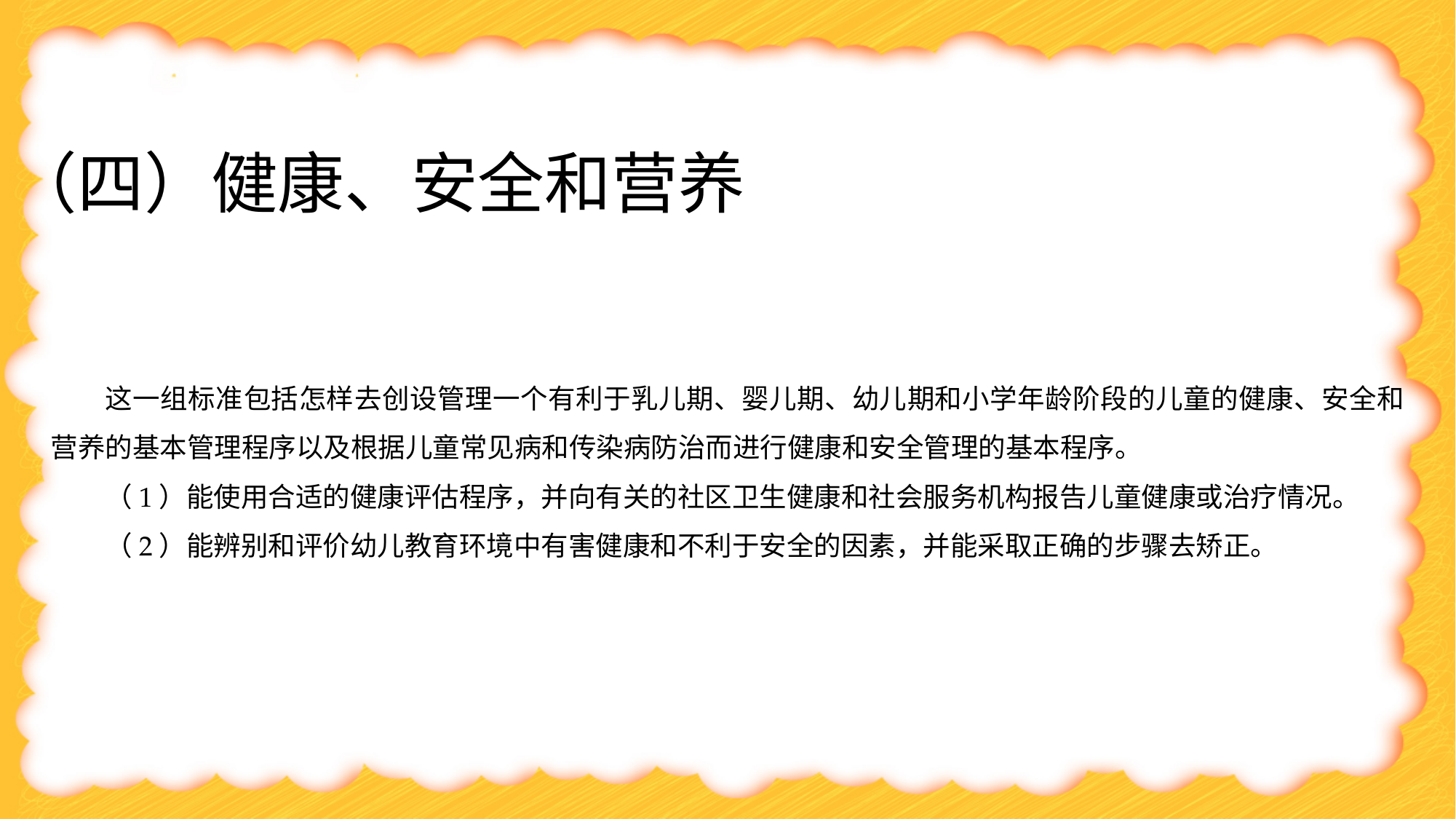

# （四）健康、安全和营养
这一组标准包括怎样去创设管理一个有利于乳儿期、婴儿期、幼儿期和小学年龄阶段的儿童的健康、安全和营养的基本管理程序以及根据儿童常见病和传染病防治而进行健康和安全管理的基本程序。
（1）能使用合适的健康评估程序，并向有关的社区卫生健康和社会服务机构报告儿童健康或治疗情况。
（2）能辨别和评价幼儿教育环境中有害健康和不利于安全的因素，并能采取正确的步骤去矫正。